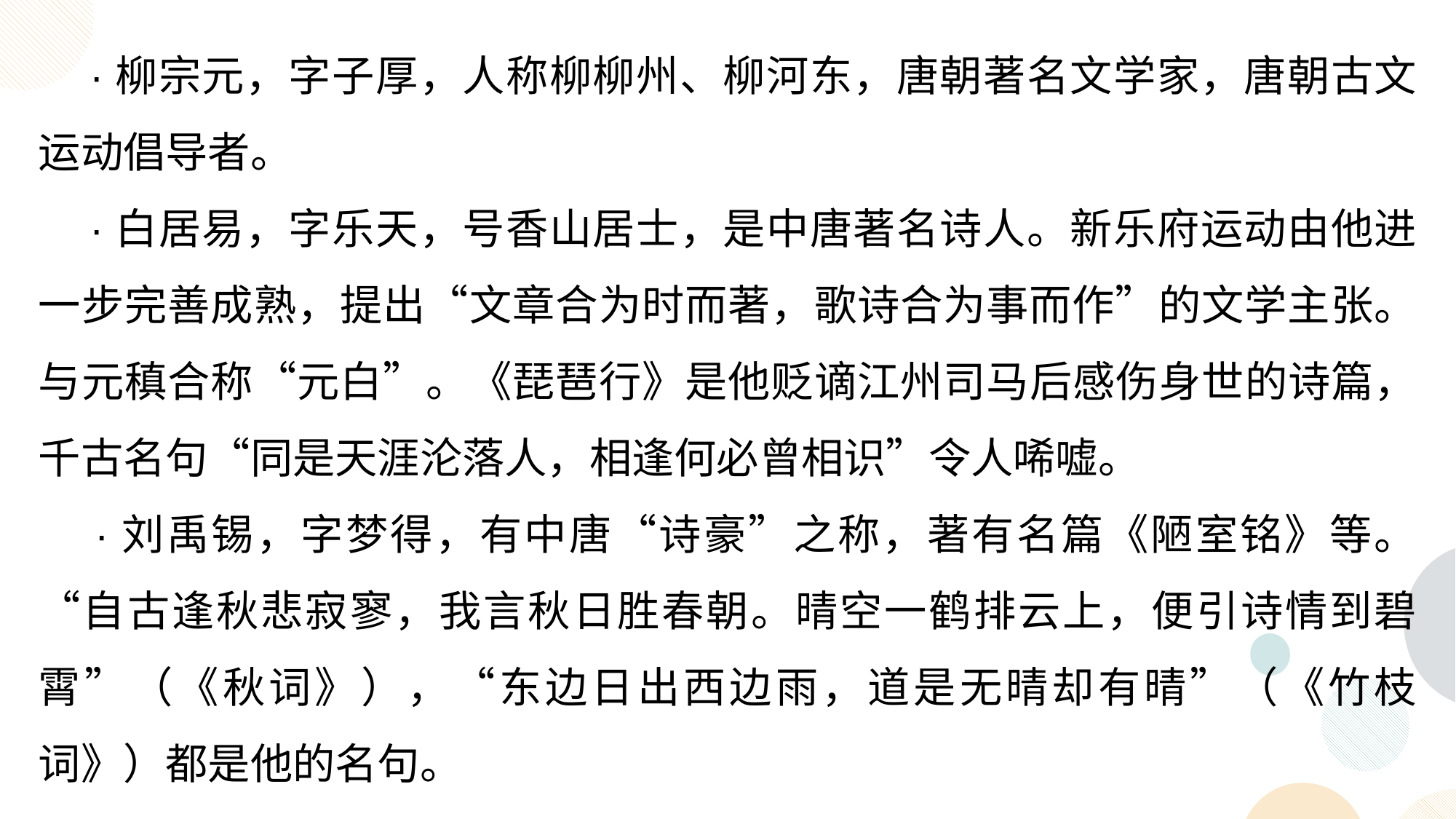

·柳宗元，字子厚，人称柳柳州、柳河东，唐朝著名文学家，唐朝古文运动倡导者。
    ·白居易，字乐天，号香山居士，是中唐著名诗人。新乐府运动由他进一步完善成熟，提出“文章合为时而著，歌诗合为事而作”的文学主张。与元稹合称“元白”。《琵琶行》是他贬谪江州司马后感伤身世的诗篇，千古名句“同是天涯沦落人，相逢何必曾相识”令人唏嘘。
    ·刘禹锡，字梦得，有中唐“诗豪”之称，著有名篇《陋室铭》等。“自古逢秋悲寂寥，我言秋日胜春朝。晴空一鹤排云上，便引诗情到碧霄”（《秋词》），“东边日出西边雨，道是无晴却有晴”（《竹枝词》）都是他的名句。